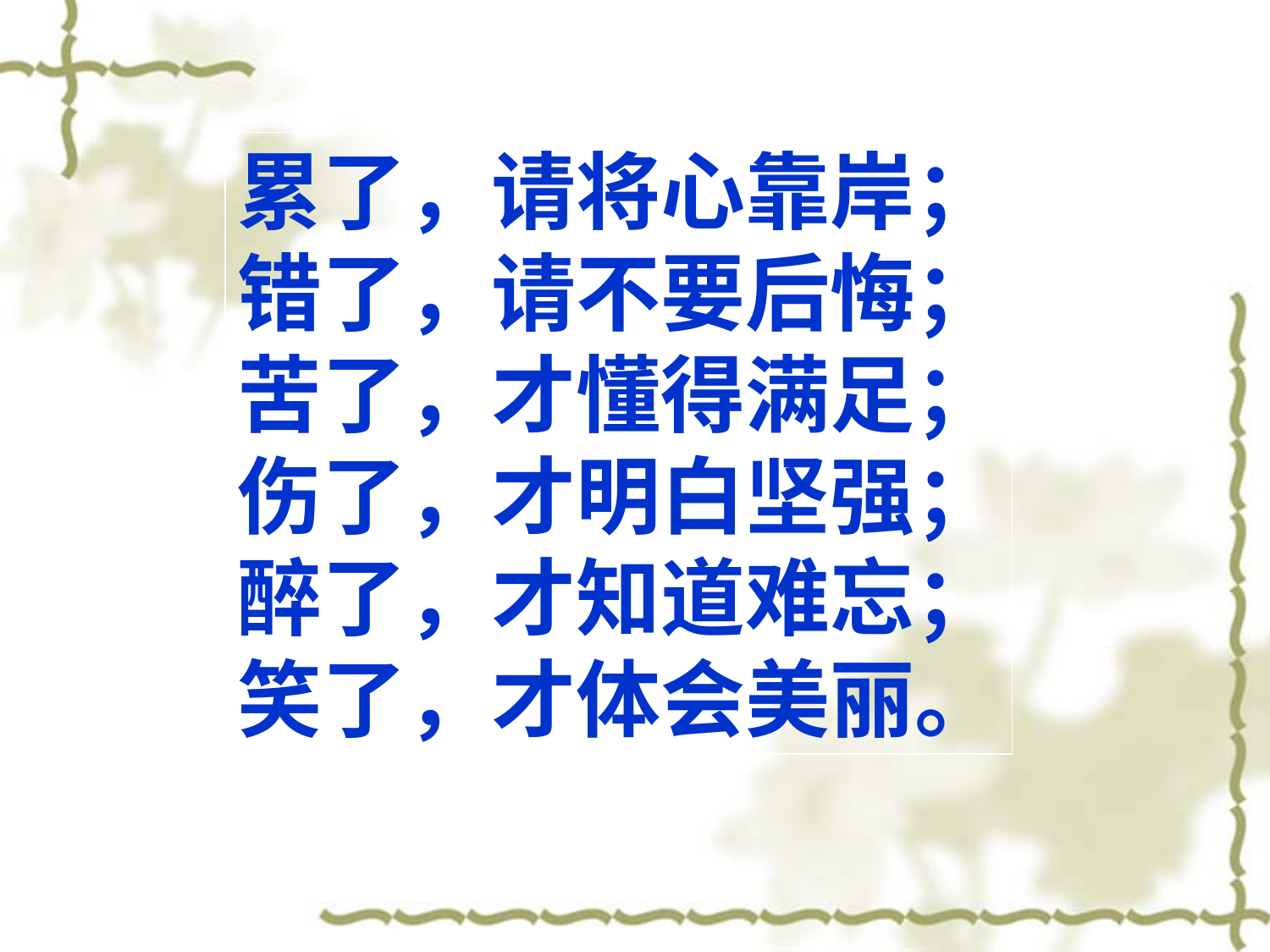

累了，请将心靠岸；
错了，请不要后悔；
苦了，才懂得满足；
伤了，才明白坚强；
醉了，才知道难忘；
笑了，才体会美丽。
80